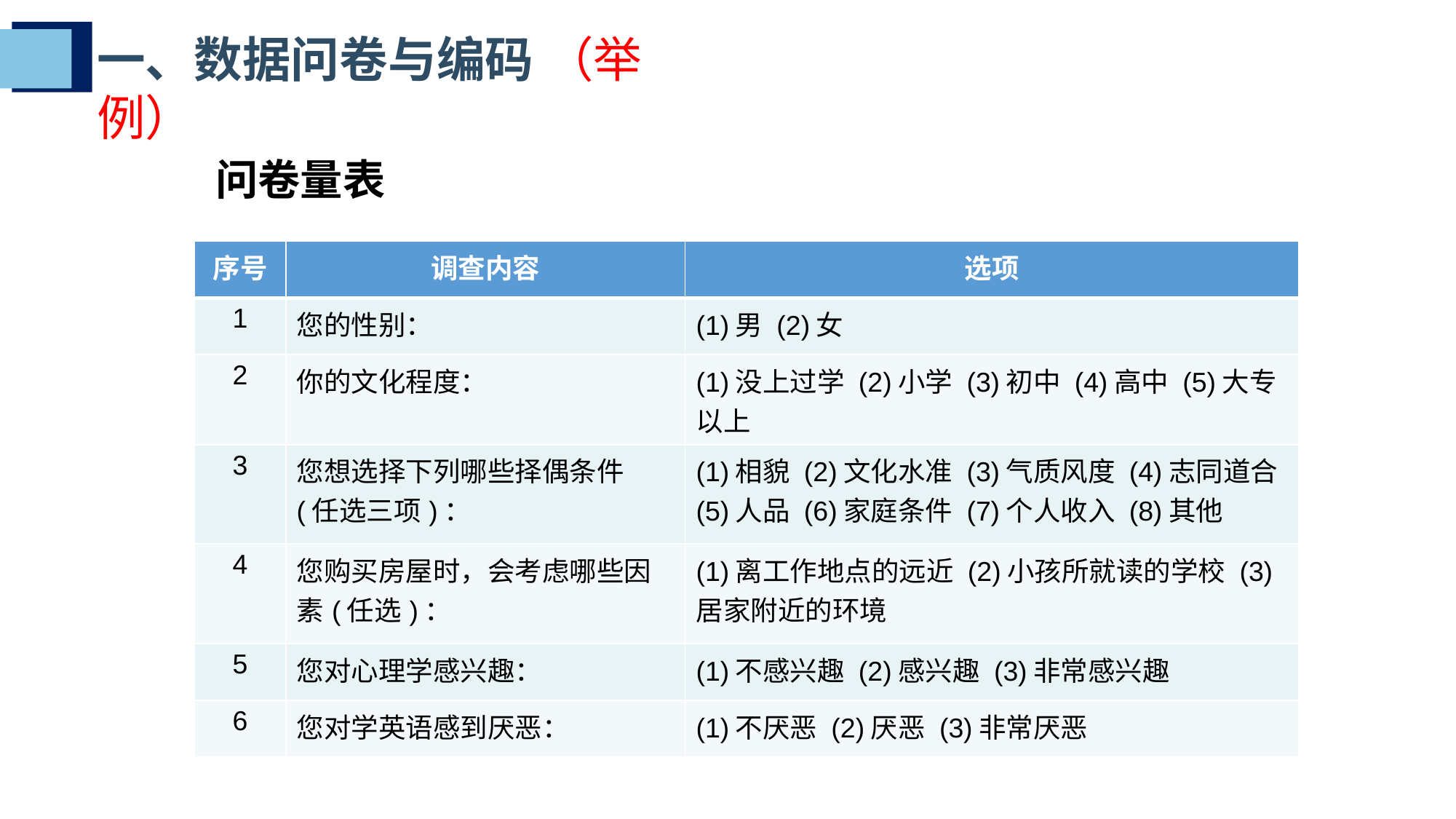

一、数据问卷与编码 （举例）

问卷量表
| 序号 | 调查内容 | 选项 |
| --- | --- | --- |
| 1 | 您的性别： | (1)男 (2)女 |
| 2 | 你的文化程度： | (1)没上过学 (2)小学 (3)初中 (4)高中 (5)大专以上 |
| 3 | 您想选择下列哪些择偶条件(任选三项)： | (1)相貌 (2)文化水准 (3)气质风度 (4)志同道合 (5)人品 (6)家庭条件 (7)个人收入 (8)其他 |
| 4 | 您购买房屋时，会考虑哪些因素(任选)： | (1)离工作地点的远近 (2)小孩所就读的学校 (3)居家附近的环境 |
| 5 | 您对心理学感兴趣： | (1)不感兴趣 (2)感兴趣 (3)非常感兴趣 |
| 6 | 您对学英语感到厌恶： | (1)不厌恶 (2)厌恶 (3)非常厌恶 |
埃见瓶耸骄忿最札声盏平拧渤星瘩鲁准簿氟疙舔缠尔堪搂蚂蚌袖木悦殴较第讲数据的编码录入与整理第讲数据的编码录入与整理